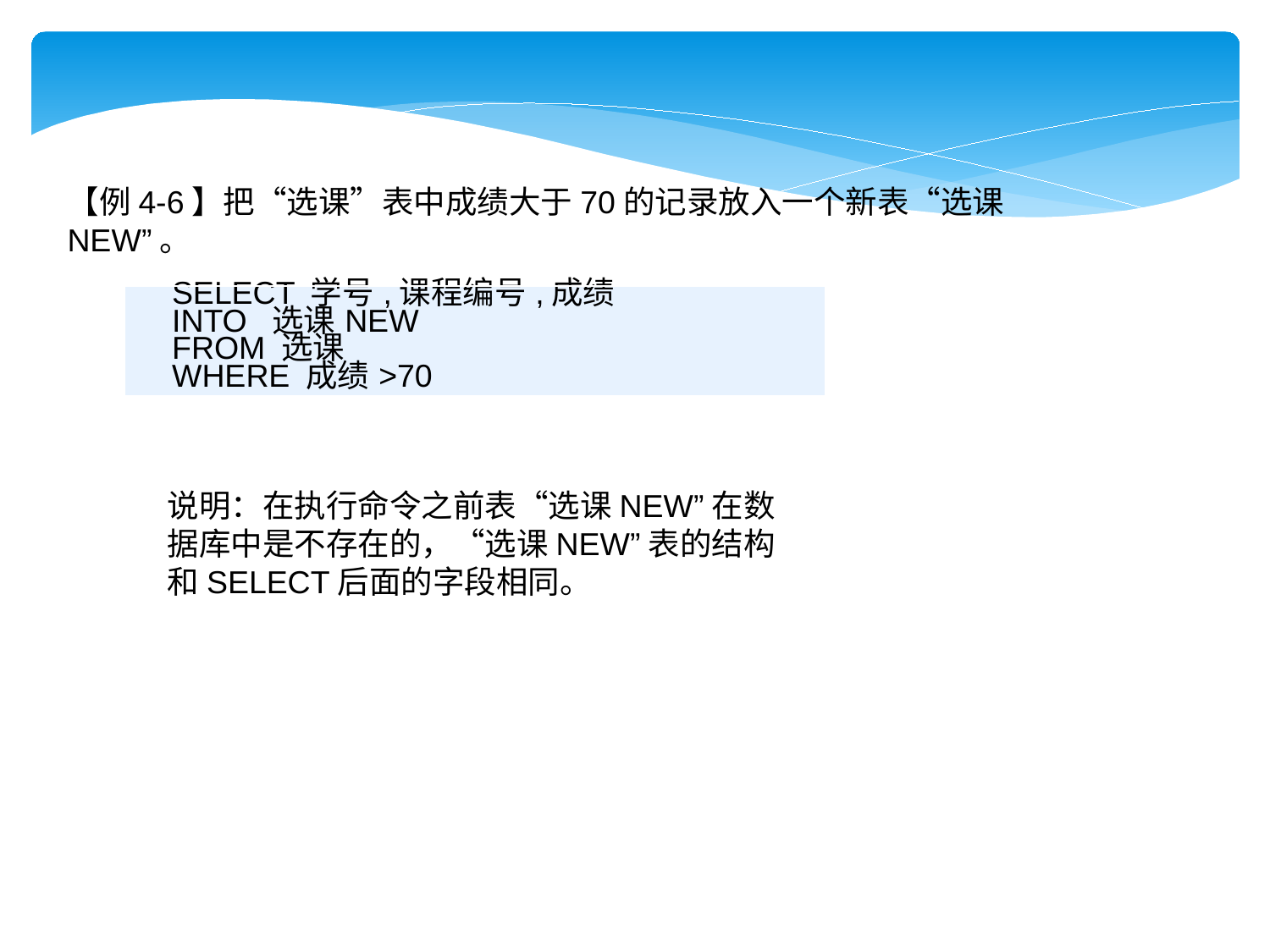

【例4-6】把“选课”表中成绩大于70的记录放入一个新表“选课NEW”。
| SELECT 学号,课程编号,成绩 INTO 选课NEW FROM 选课 WHERE 成绩>70 |
| --- |
说明：在执行命令之前表“选课NEW”在数据库中是不存在的，“选课NEW”表的结构和SELECT后面的字段相同。